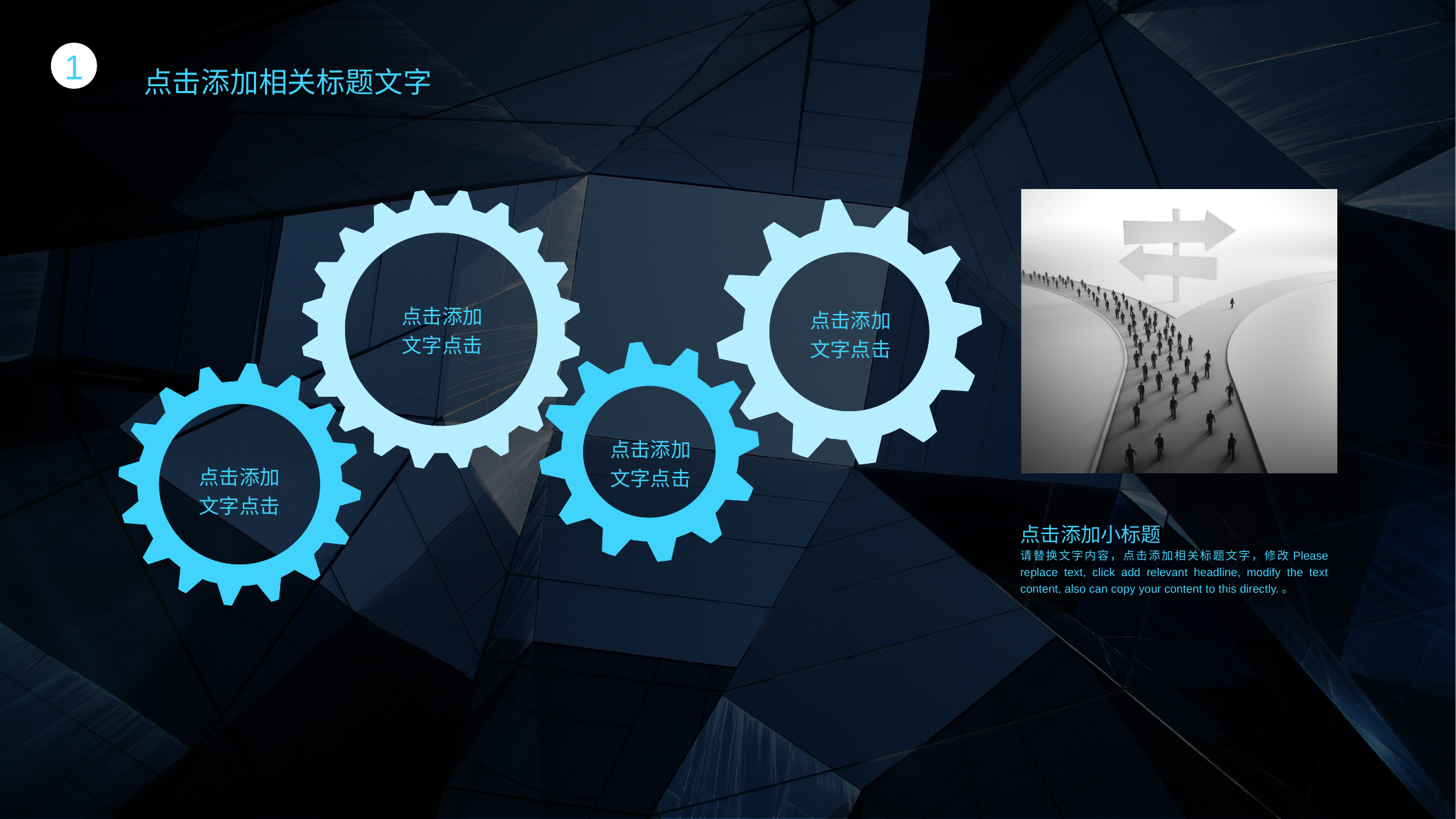

1
点击添加相关标题文字

点击添加
文字点击
点击添加
文字点击

点击添加
文字点击
点击添加
文字点击
点击添加小标题
请替换文字内容，点击添加相关标题文字，修改Please replace text, click add relevant headline, modify the text content, also can copy your content to this directly.。